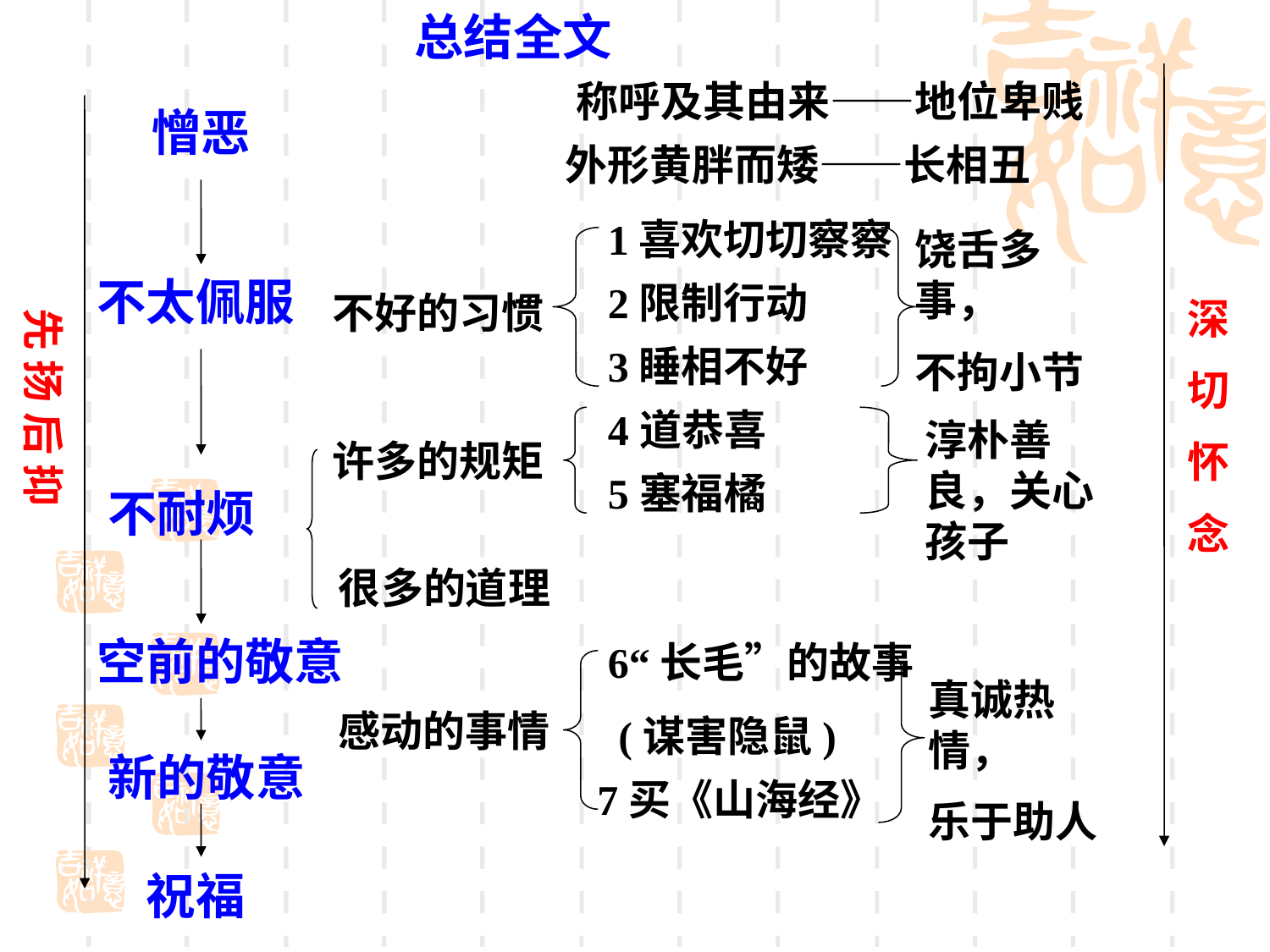

总结全文

深
切
怀
念
称呼及其由来——地位卑贱
外形黄胖而矮——长相丑
1喜欢切切察察
饶舌多事，
不拘小节

2限制行动
不好的习惯
 3睡相不好
 4道恭喜

淳朴善良，关心孩子
许多的规矩
 5塞福橘
很多的道理
6“长毛”的故事

真诚热情，
乐于助人
感动的事情
(谋害隐鼠)
7买《山海经》

先 扬 后 抑
憎恶

不太佩服

不耐烦

空前的敬意

新的敬意

祝福